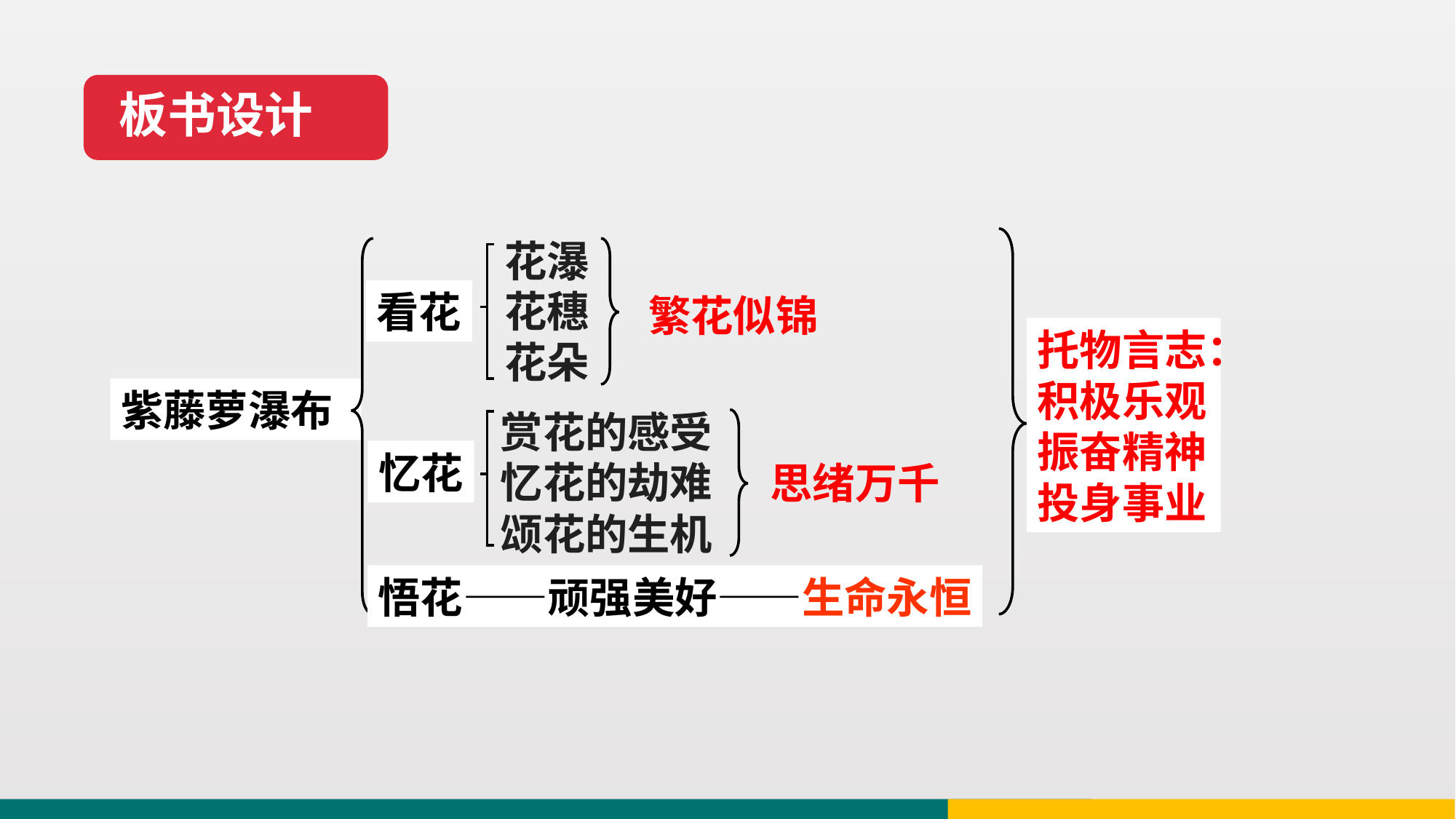

板书设计
花瀑
花穗
花朵

看花
繁花似锦
托物言志：积极乐观振奋精神投身事业
紫藤萝瀑布
赏花的感受
忆花的劫难
颂花的生机

忆花
思绪万千
悟花——顽强美好——生命永恒